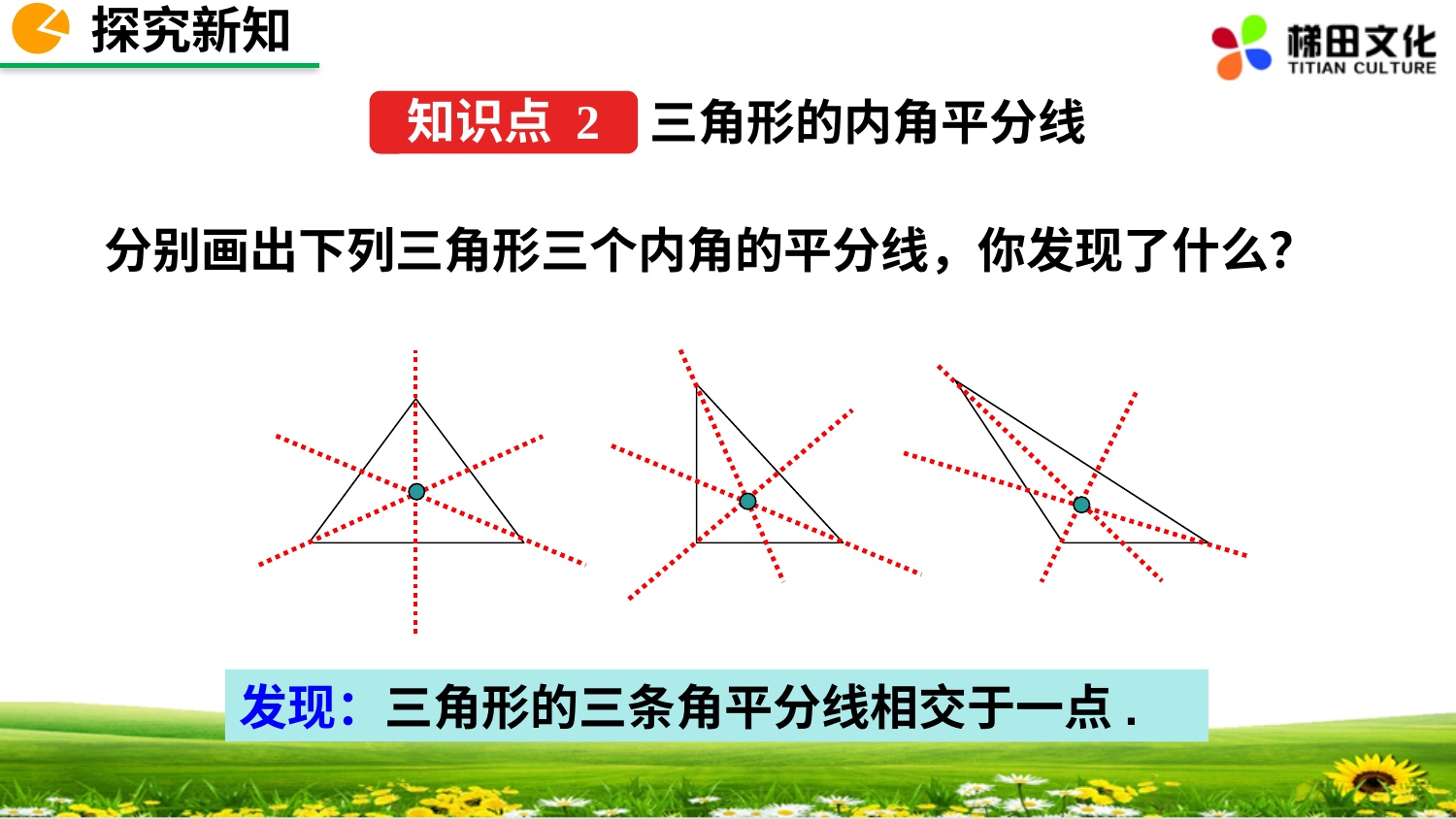

探究新知

三角形的内角平分线

知识点 2
    分别画出下列三角形三个内角的平分线，你发现了什么？

发现：三角形的三条角平分线相交于一点.